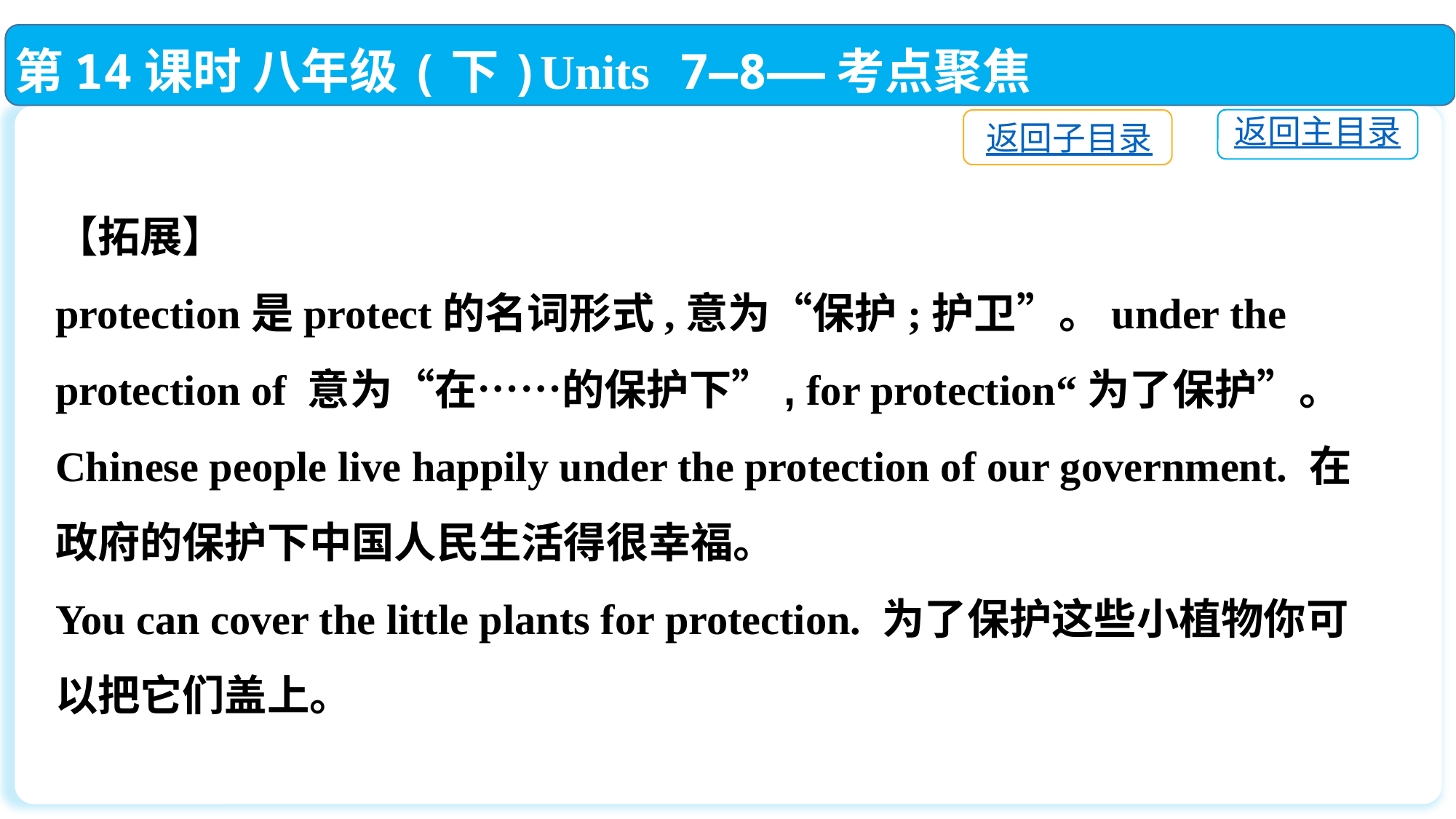

第14课时 八年级(下)Units 7—8——考点聚焦

返回主目录

返回子目录
【拓展】
protection是protect的名词形式,意为“保护;护卫”。under the protection of 意为“在……的保护下”, for protection“为了保护”。
Chinese people live happily under the protection of our government. 在政府的保护下中国人民生活得很幸福。
You can cover the little plants for protection. 为了保护这些小植物你可以把它们盖上。